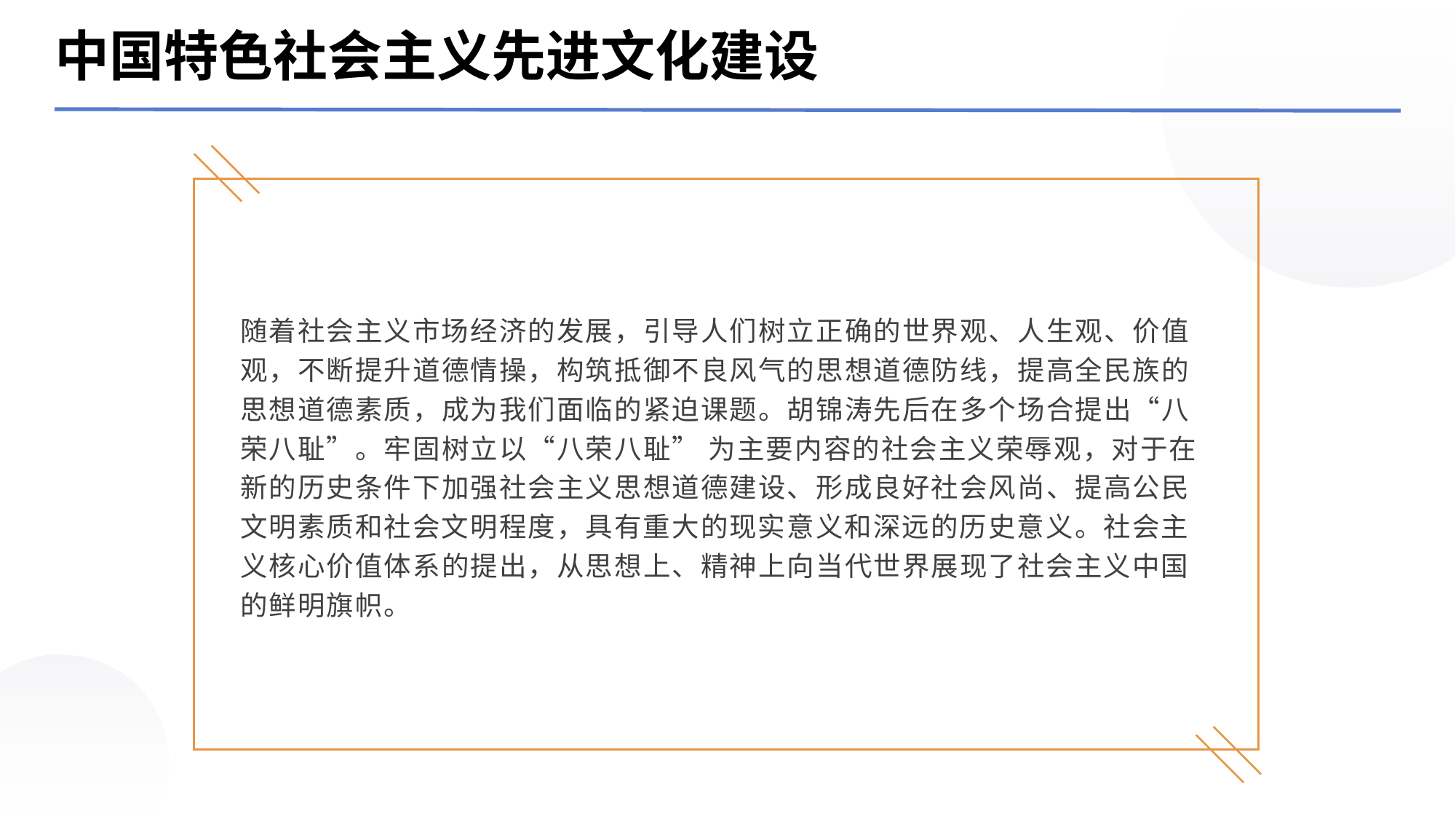

中国特色社会主义先进文化建设

随着社会主义市场经济的发展，引导人们树立正确的世界观、人生观、价值观，不断提升道德情操，构筑抵御不良风气的思想道德防线，提高全民族的思想道德素质，成为我们面临的紧迫课题。胡锦涛先后在多个场合提出“八荣八耻”。牢固树立以“八荣八耻” 为主要内容的社会主义荣辱观，对于在新的历史条件下加强社会主义思想道德建设、形成良好社会风尚、提高公民文明素质和社会文明程度，具有重大的现实意义和深远的历史意义。社会主义核心价值体系的提出，从思想上、精神上向当代世界展现了社会主义中国的鲜明旗帜。